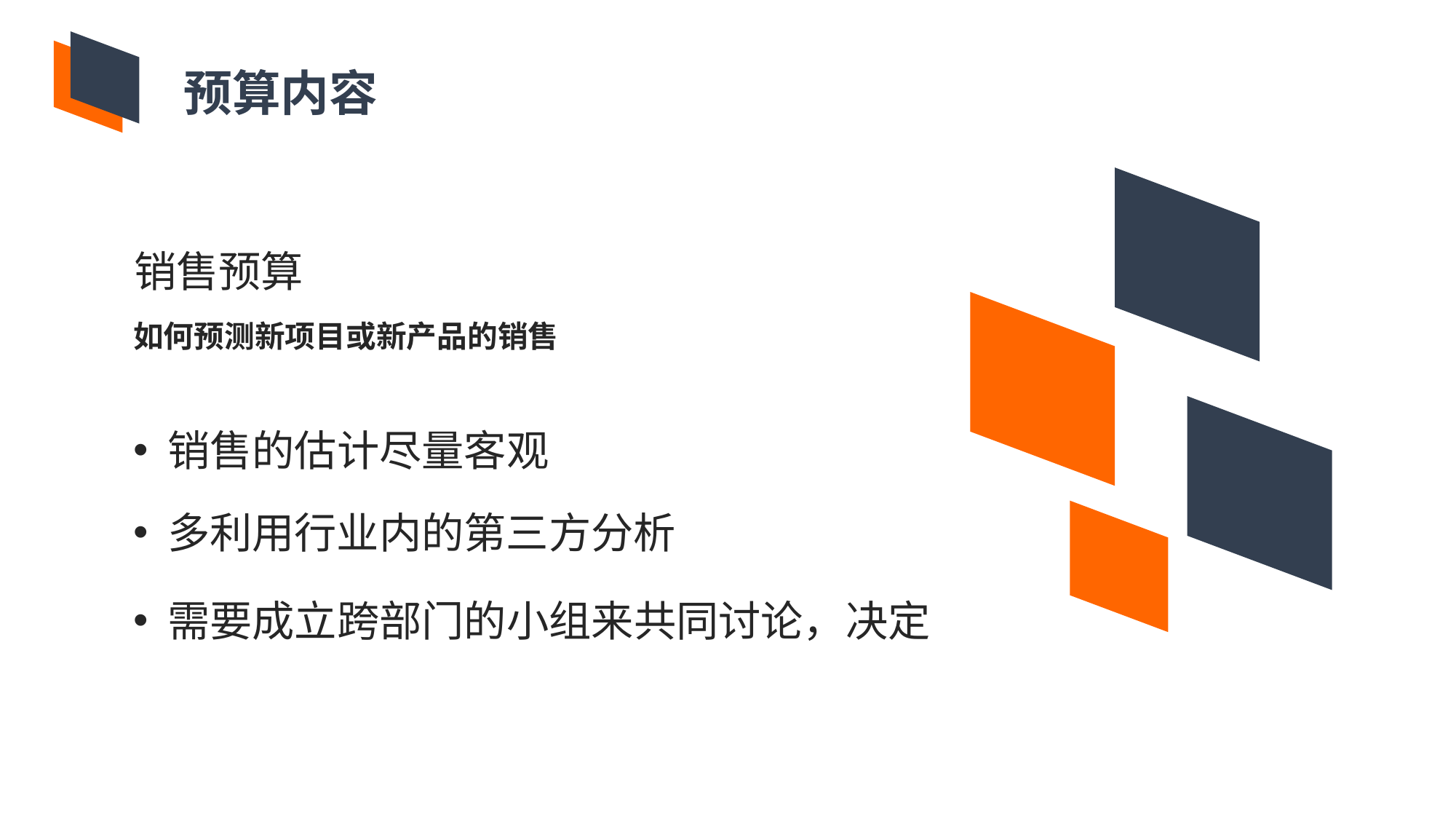

预算内容

销售预算
如何预测新项目或新产品的销售
销售的估计尽量客观
多利用行业内的第三方分析
需要成立跨部门的小组来共同讨论，决定